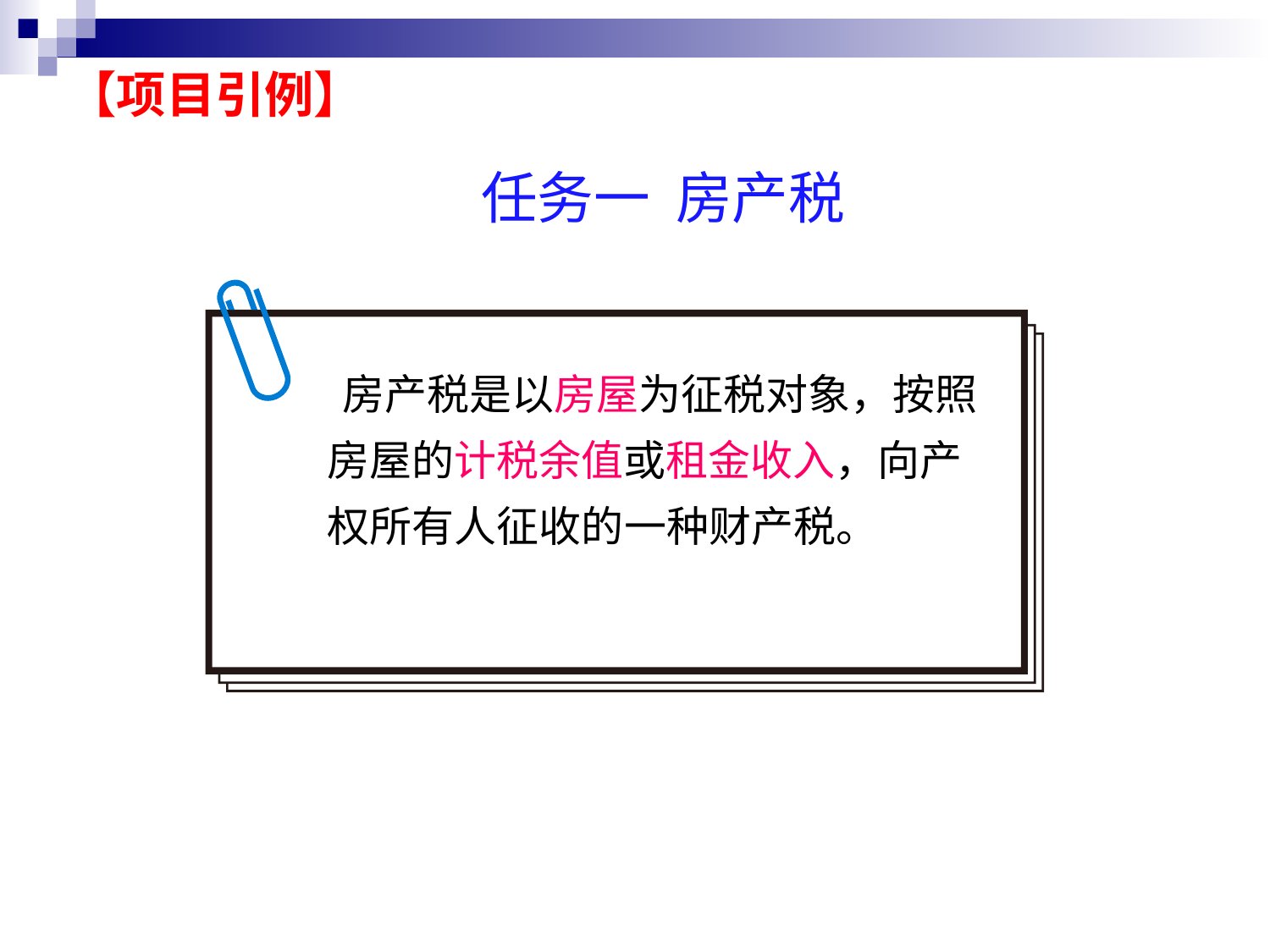

【项目引例】
任务一  房产税

 房产税是以房屋为征税对象，按照房屋的计税余值或租金收入，向产权所有人征收的一种财产税。